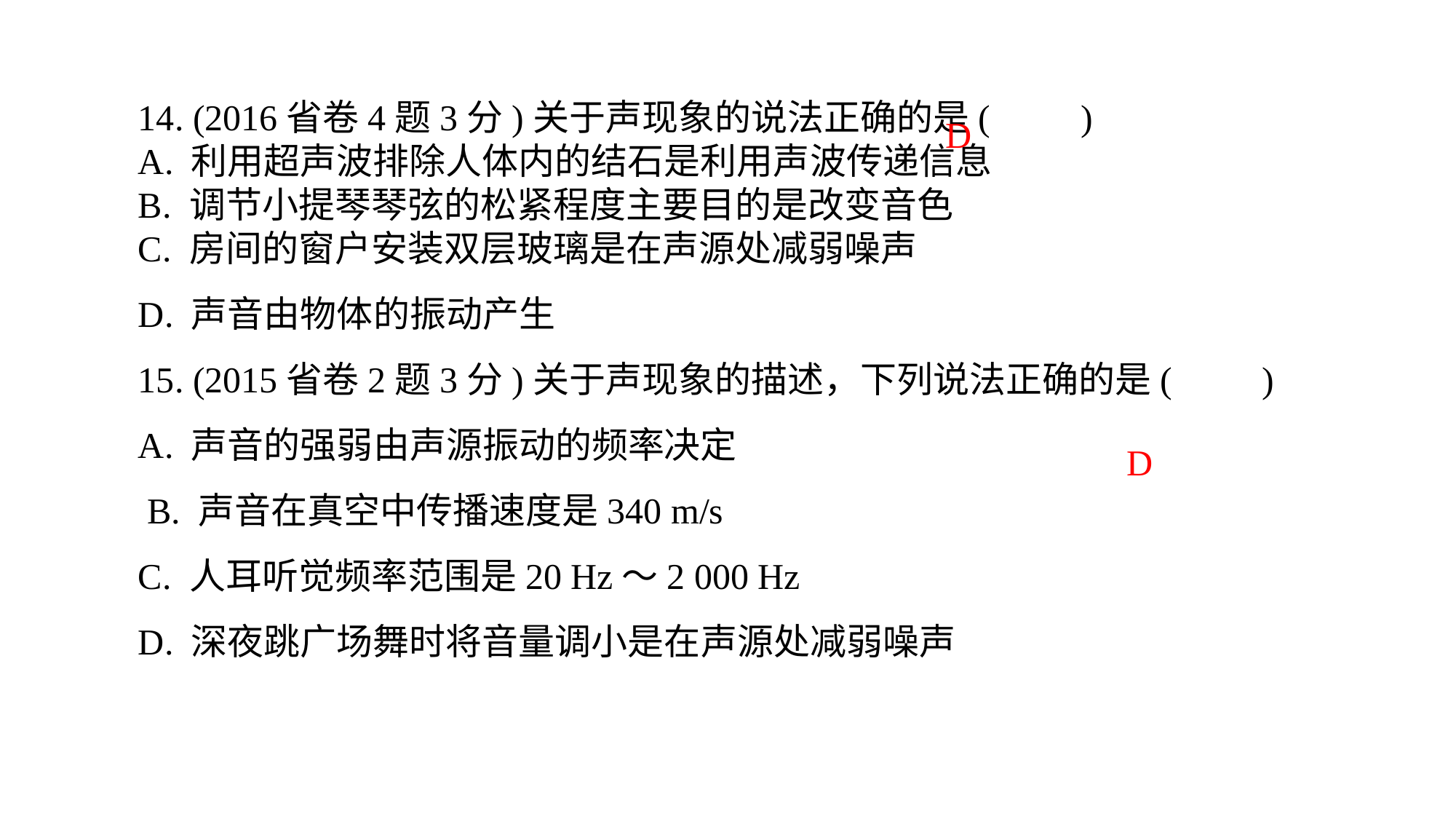

14. (2016省卷4题3分)关于声现象的说法正确的是(　　)A. 利用超声波排除人体内的结石是利用声波传递信息B. 调节小提琴琴弦的松紧程度主要目的是改变音色C. 房间的窗户安装双层玻璃是在声源处减弱噪声D. 声音由物体的振动产生
15. (2015省卷2题3分)关于声现象的描述，下列说法正确的是(　　)A. 声音的强弱由声源振动的频率决定
 B. 声音在真空中传播速度是340 m/sC. 人耳听觉频率范围是20 Hz～2 000 Hz
D. 深夜跳广场舞时将音量调小是在声源处减弱噪声
D
D